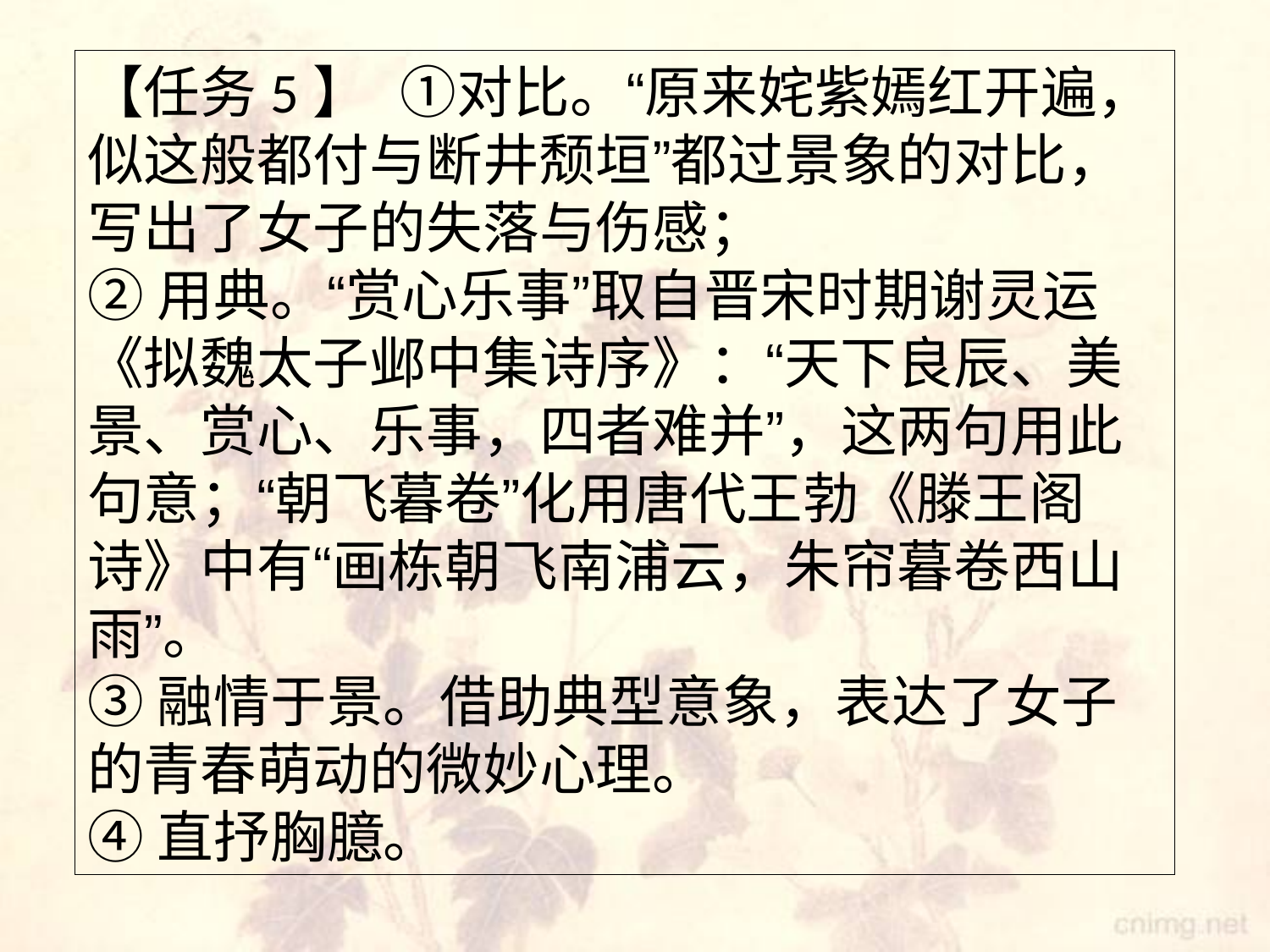

【任务5】  ①对比。“原来姹紫嫣红开遍，似这般都付与断井颓垣”都过景象的对比，写出了女子的失落与伤感；
②用典。“赏心乐事”取自晋宋时期谢灵运《拟魏太子邺中集诗序》：“天下良辰、美景、赏心、乐事，四者难并”，这两句用此句意；“朝飞暮卷”化用唐代王勃《滕王阁诗》中有“画栋朝飞南浦云，朱帘暮卷西山雨”。
③融情于景。借助典型意象，表达了女子的青春萌动的微妙心理。
④直抒胸臆。